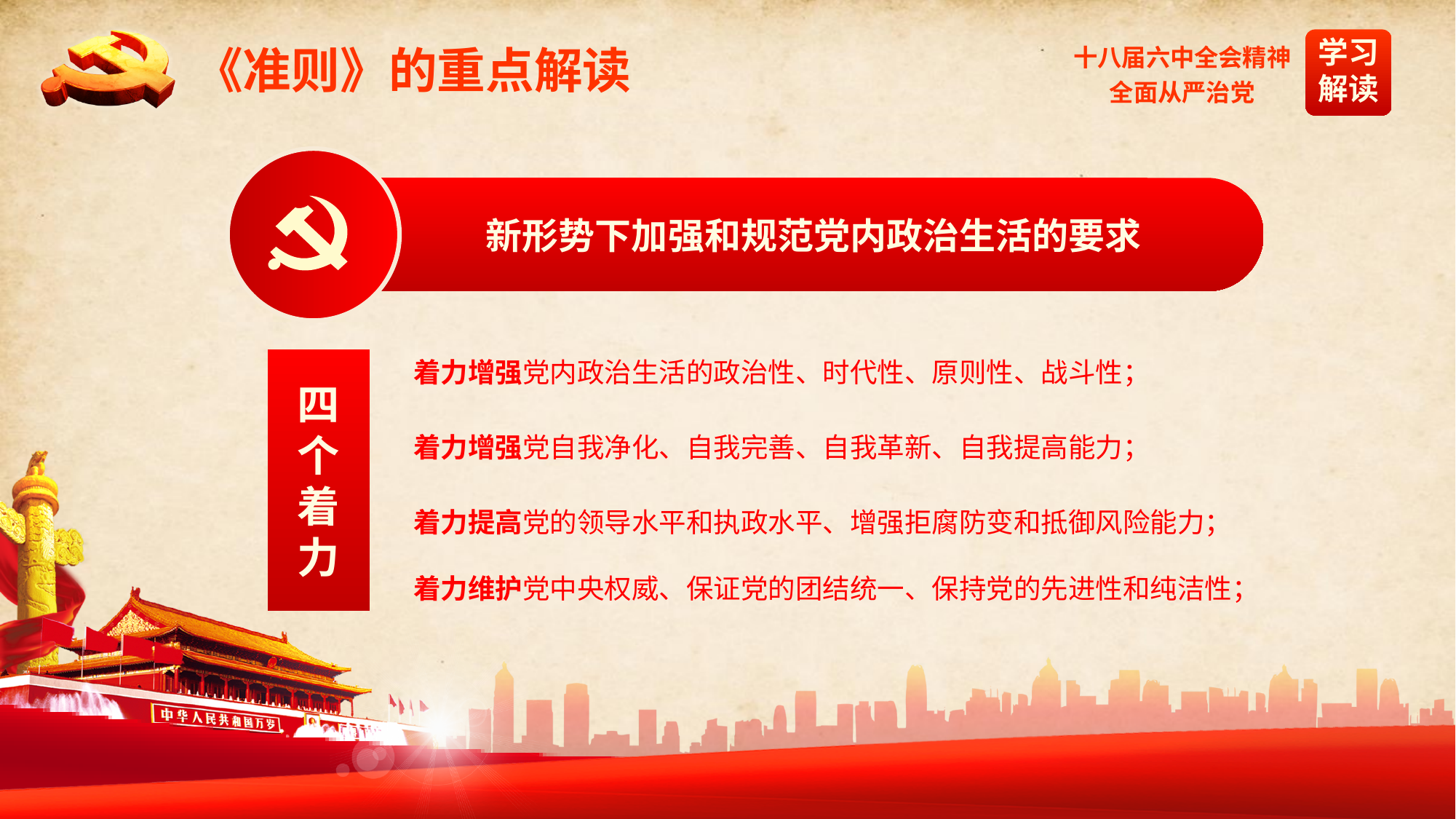

《准则》的重点解读

     新形势下加强和规范党内政治生活的要求
四个
着力
着力增强党内政治生活的政治性、时代性、原则性、战斗性；
着力增强党自我净化、自我完善、自我革新、自我提高能力；
着力提高党的领导水平和执政水平、增强拒腐防变和抵御风险能力；
着力维护党中央权威、保证党的团结统一、保持党的先进性和纯洁性；